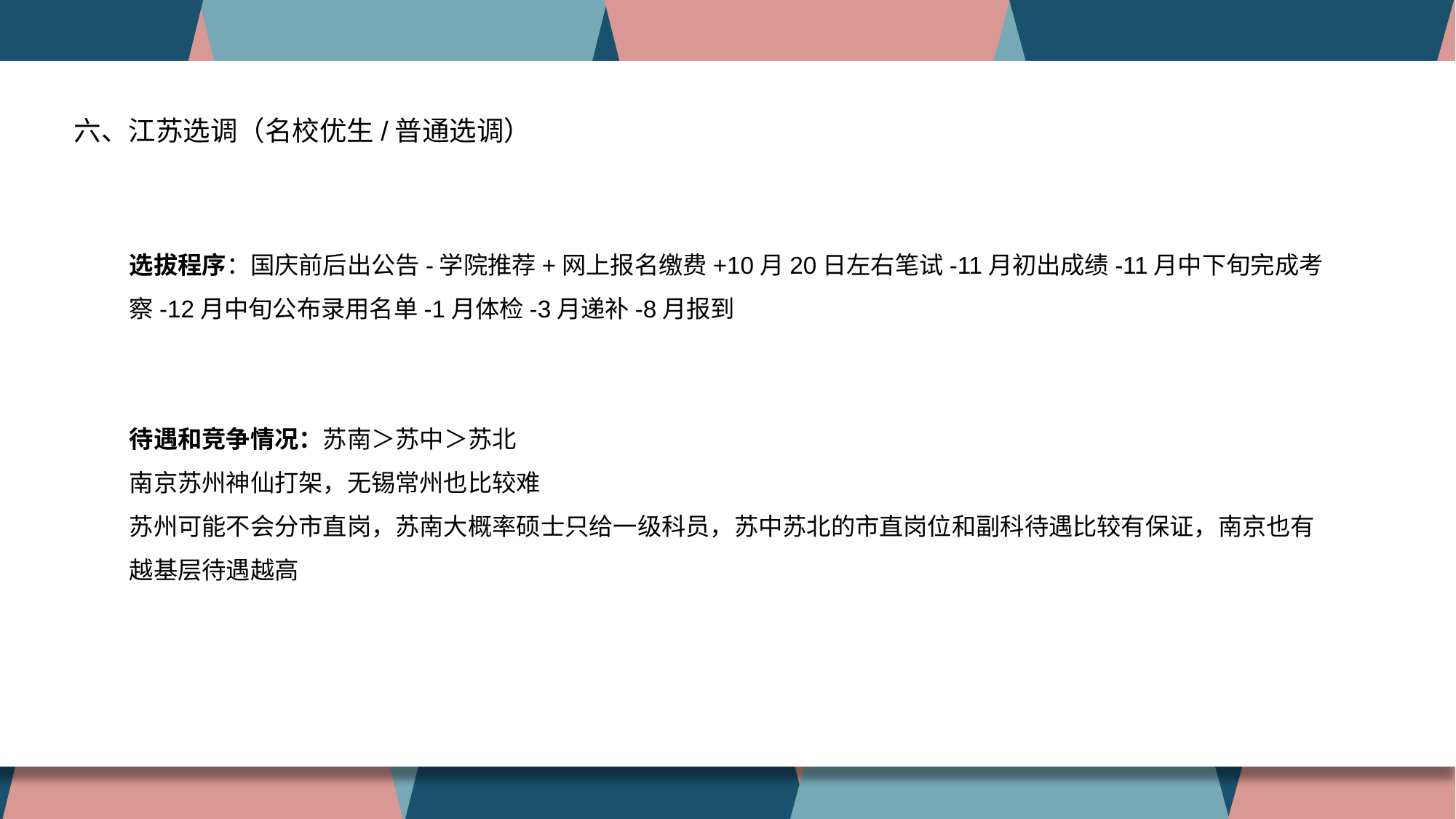

公务员考试：省考、国考，符合岗位所设的专业、学历等条件即可报考，面向人员范围广，社会性强
选调生考试：各省份自行面向特定高校选拔，门槛高，竞争小
六、江苏选调（名校优生/普通选调）
选拔程序：国庆前后出公告-学院推荐+网上报名缴费+10月20日左右笔试-11月初出成绩-11月中下旬完成考察-12月中旬公布录用名单-1月体检-3月递补-8月报到

待遇和竞争情况：苏南＞苏中＞苏北
南京苏州神仙打架，无锡常州也比较难
苏州可能不会分市直岗，苏南大概率硕士只给一级科员，苏中苏北的市直岗位和副科待遇比较有保证，南京也有
越基层待遇越高